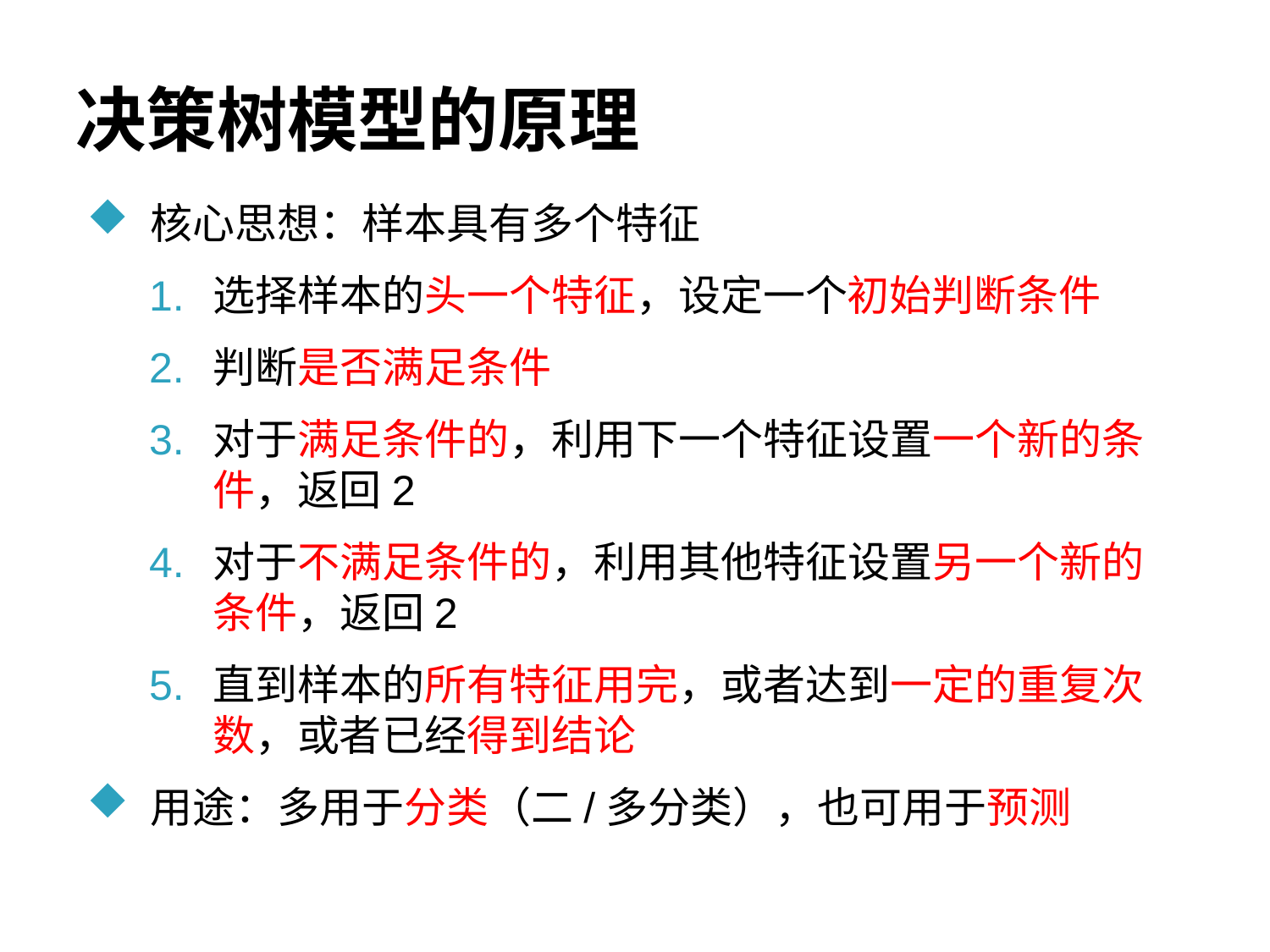

# 决策树模型的原理
核心思想：样本具有多个特征
选择样本的头一个特征，设定一个初始判断条件
判断是否满足条件
对于满足条件的，利用下一个特征设置一个新的条件，返回2
对于不满足条件的，利用其他特征设置另一个新的条件，返回2
直到样本的所有特征用完，或者达到一定的重复次数，或者已经得到结论
用途：多用于分类（二/多分类），也可用于预测